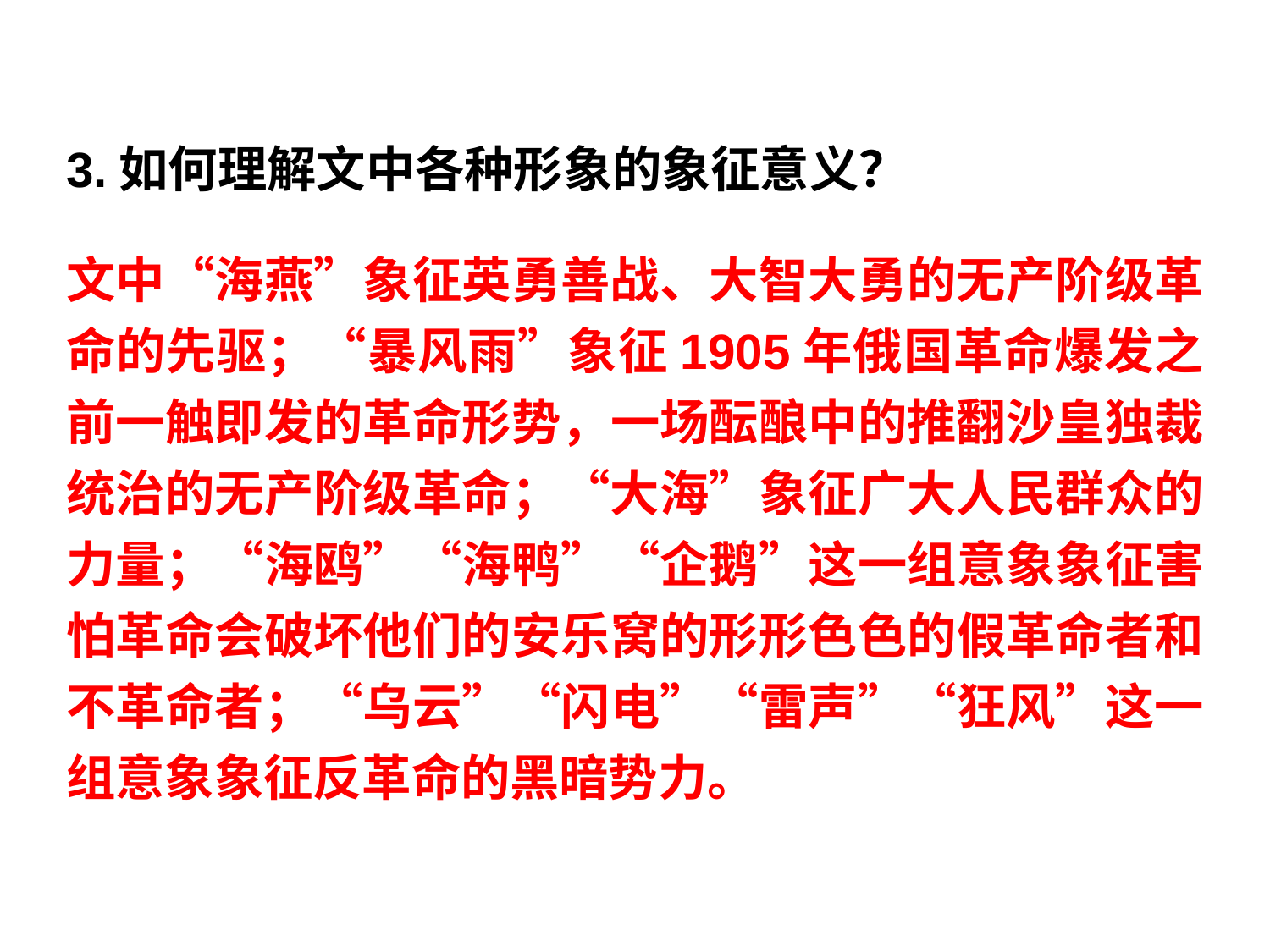

3.如何理解文中各种形象的象征意义？
文中“海燕”象征英勇善战、大智大勇的无产阶级革命的先驱；“暴风雨”象征1905年俄国革命爆发之前一触即发的革命形势，一场酝酿中的推翻沙皇独裁统治的无产阶级革命；“大海”象征广大人民群众的力量；“海鸥”“海鸭”“企鹅”这一组意象象征害怕革命会破坏他们的安乐窝的形形色色的假革命者和不革命者；“乌云”“闪电”“雷声”“狂风”这一组意象象征反革命的黑暗势力。